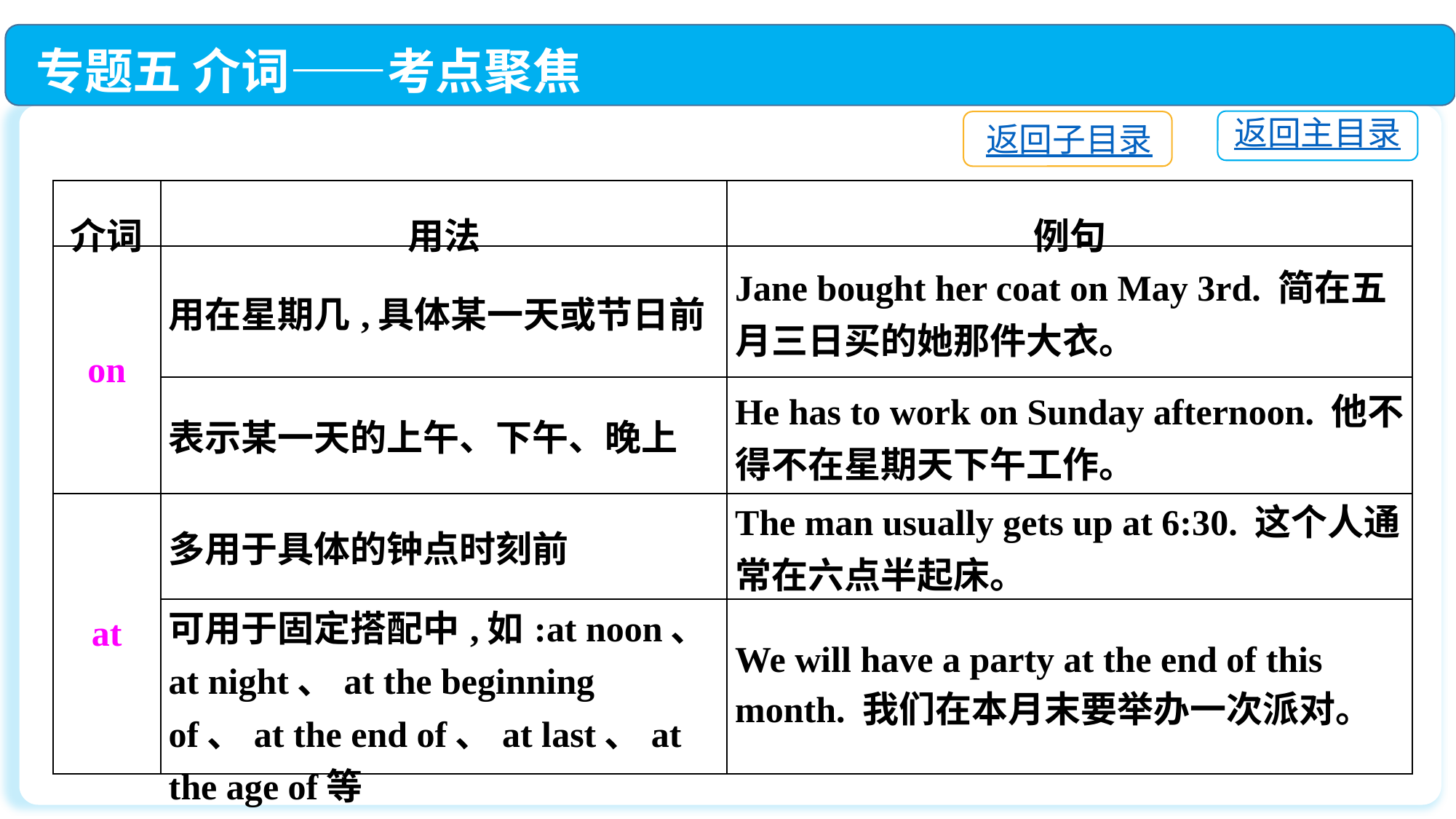

专题五 介词——考点聚焦

返回主目录

返回子目录
| 介词 | 用法 | 例句 |
| --- | --- | --- |
| on | 用在星期几,具体某一天或节日前 | Jane bought her coat on May 3rd. 简在五月三日买的她那件大衣。 |
|  | 表示某一天的上午、下午、晚上 | He has to work on Sunday afternoon. 他不得不在星期天下午工作。 |
| at | 多用于具体的钟点时刻前 | The man usually gets up at 6:30. 这个人通常在六点半起床。 |
|  | 可用于固定搭配中,如:at noon、at night、at the beginning of、at the end of、at last、at the age of等 | We will have a party at the end of this month. 我们在本月末要举办一次派对。 |